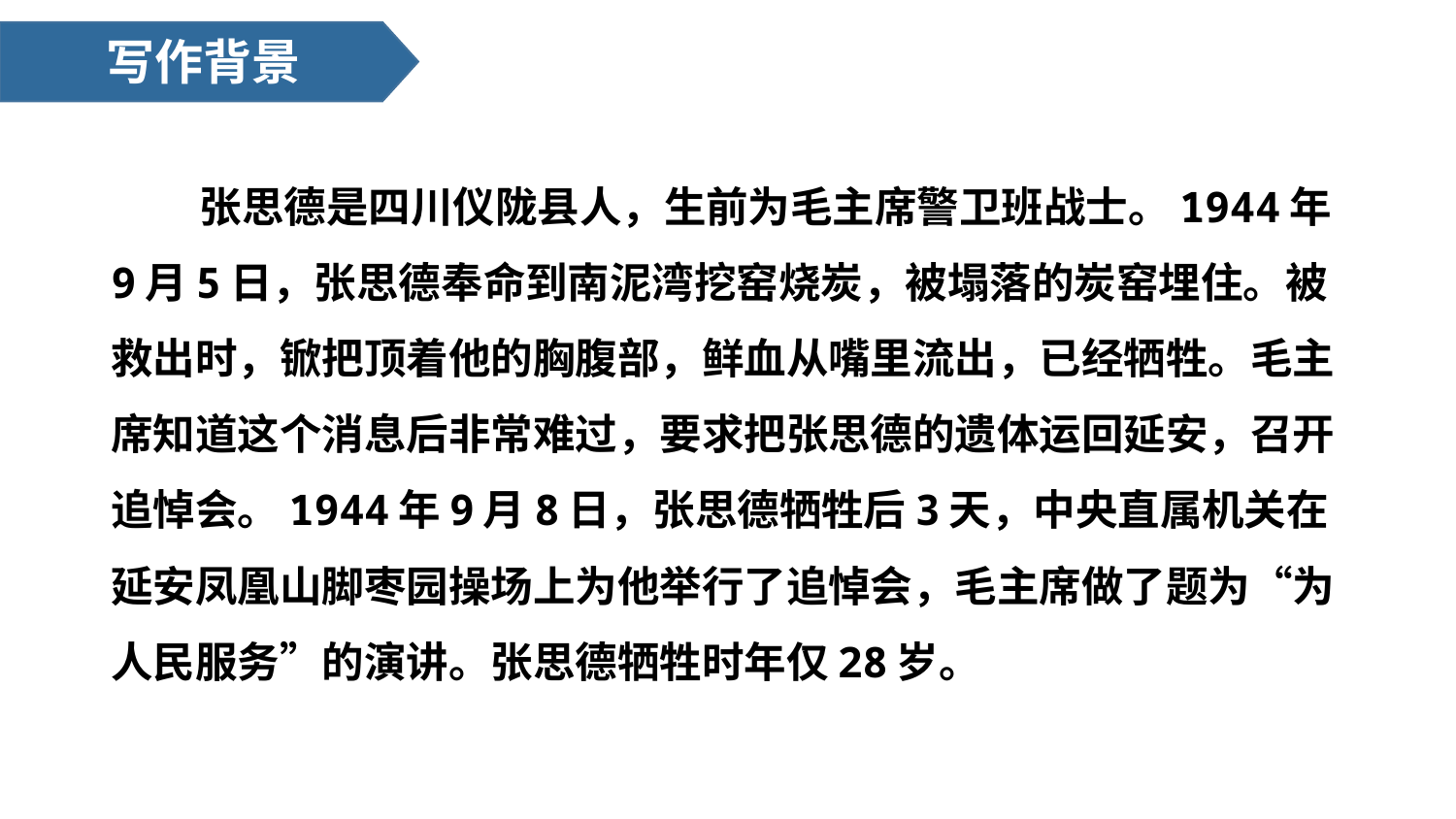

写作背景
张思德是四川仪陇县人，生前为毛主席警卫班战士。1944年9月5日，张思德奉命到南泥湾挖窑烧炭，被塌落的炭窑埋住。被救出时，锨把顶着他的胸腹部，鲜血从嘴里流出，已经牺牲。毛主席知道这个消息后非常难过，要求把张思德的遗体运回延安，召开追悼会。1944年9月8日，张思德牺牲后3天，中央直属机关在延安凤凰山脚枣园操场上为他举行了追悼会，毛主席做了题为“为人民服务”的演讲。张思德牺牲时年仅28岁。